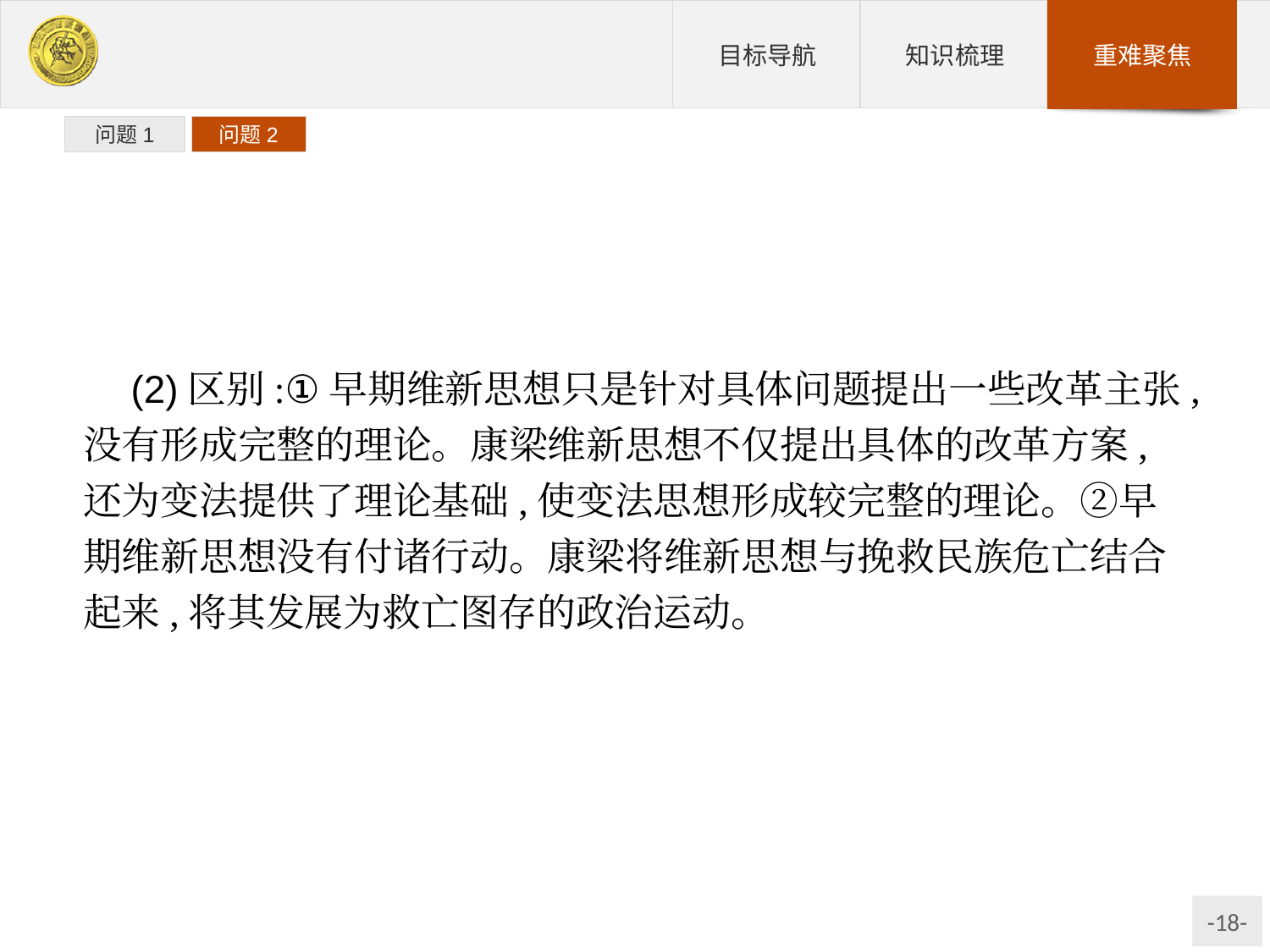

问题1
问题2
 (2)区别:①早期维新思想只是针对具体问题提出一些改革主张,没有形成完整的理论。康梁维新思想不仅提出具体的改革方案,还为变法提供了理论基础,使变法思想形成较完整的理论。②早期维新思想没有付诸行动。康梁将维新思想与挽救民族危亡结合起来,将其发展为救亡图存的政治运动。